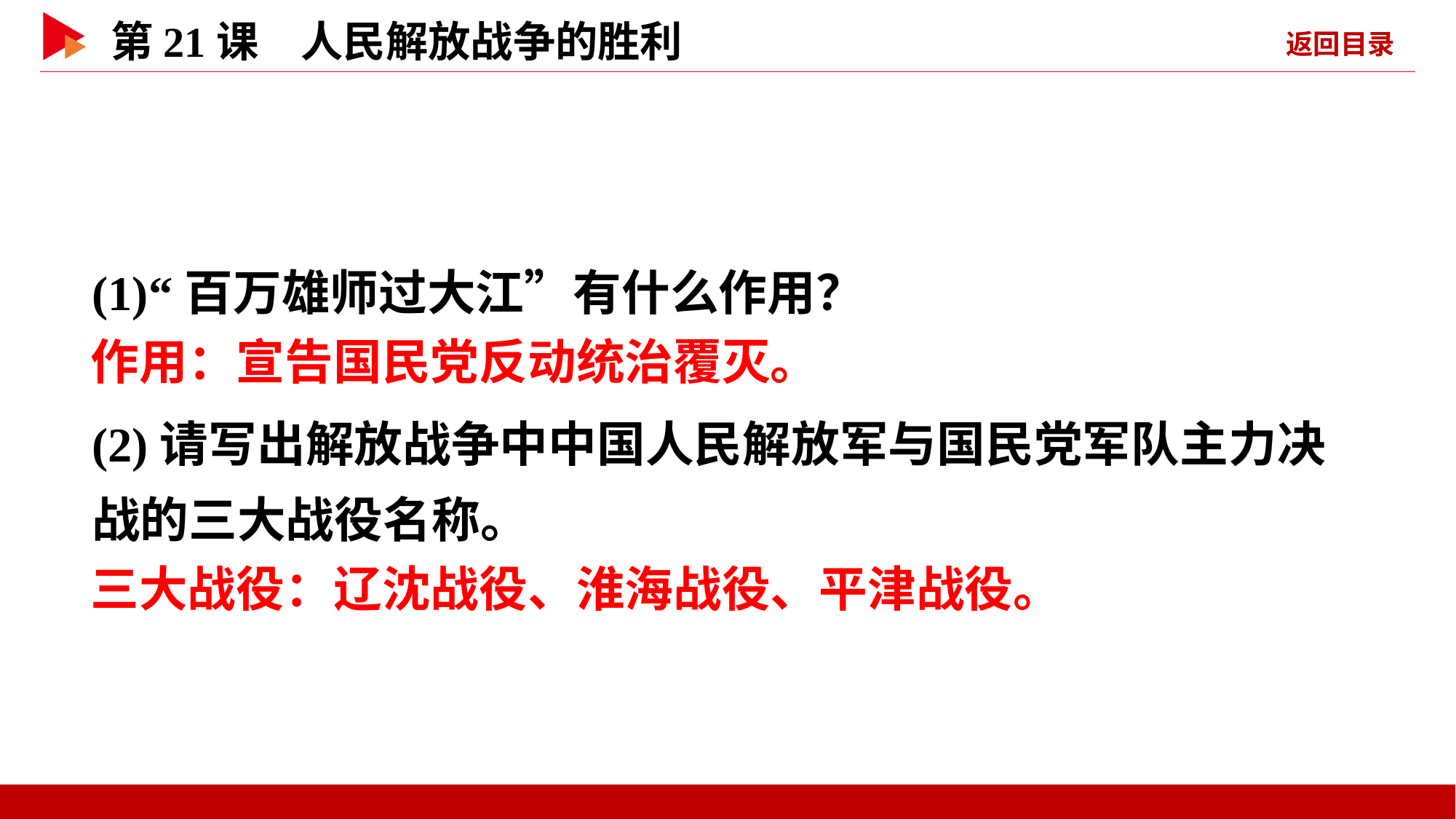

(1)“百万雄师过大江”有什么作用？

(2)请写出解放战争中中国人民解放军与国民党军队主力决战的三大战役名称。

作用：宣告国民党反动统治覆灭。
三大战役：辽沈战役、淮海战役、平津战役。